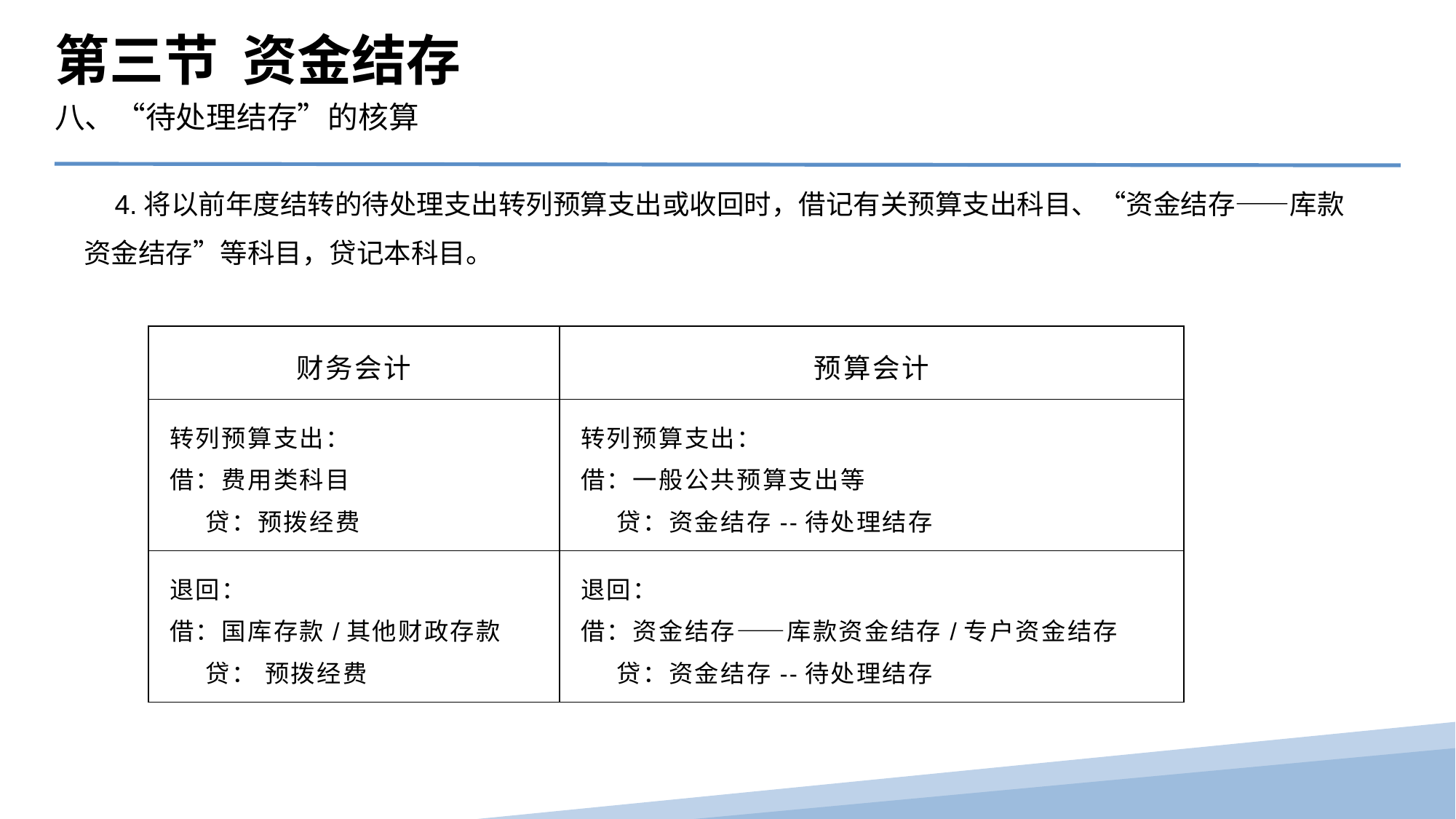

第三节  资金结存
八、“待处理结存”的核算
    4.将以前年度结转的待处理支出转列预算支出或收回时，借记有关预算支出科目、“资金结存——库款资金结存”等科目，贷记本科目。
| 财务会计 | 预算会计 |
| --- | --- |
| 转列预算支出： 借：费用类科目 贷：预拨经费 | 转列预算支出： 借：一般公共预算支出等 贷：资金结存--待处理结存 |
| 退回： 借：国库存款/其他财政存款 贷： 预拨经费 | 退回： 借：资金结存――库款资金结存/专户资金结存 贷：资金结存--待处理结存 |